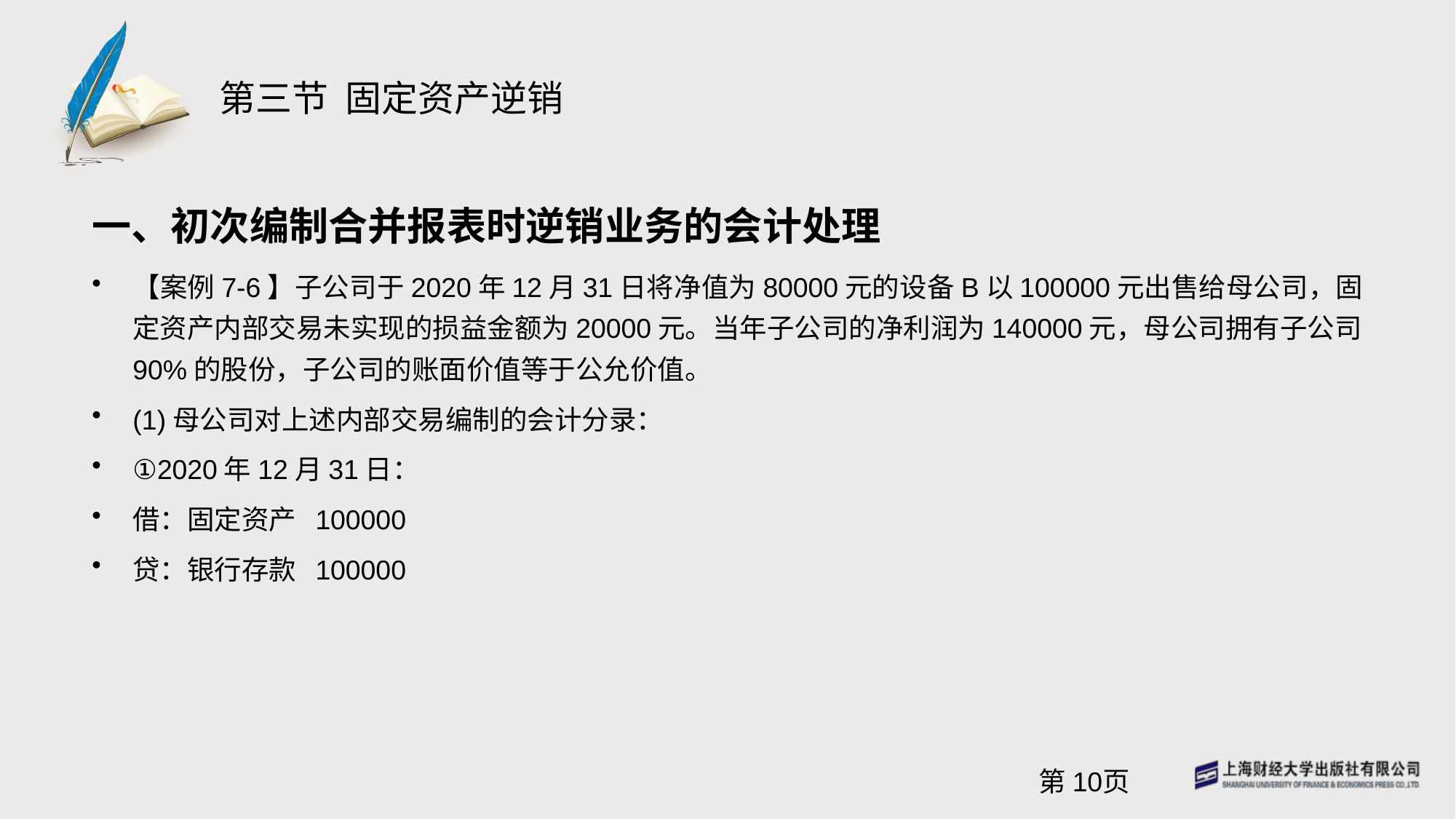

# 第三节  固定资产逆销
一、初次编制合并报表时逆销业务的会计处理
【案例7-6】子公司于2020年12月31日将净值为80000元的设备B以100000元出售给母公司，固定资产内部交易未实现的损益金额为20000元。当年子公司的净利润为140000元，母公司拥有子公司90%的股份，子公司的账面价值等于公允价值。
(1)母公司对上述内部交易编制的会计分录：
①2020年12月31日：
借：固定资产  100000
贷：银行存款  100000

10